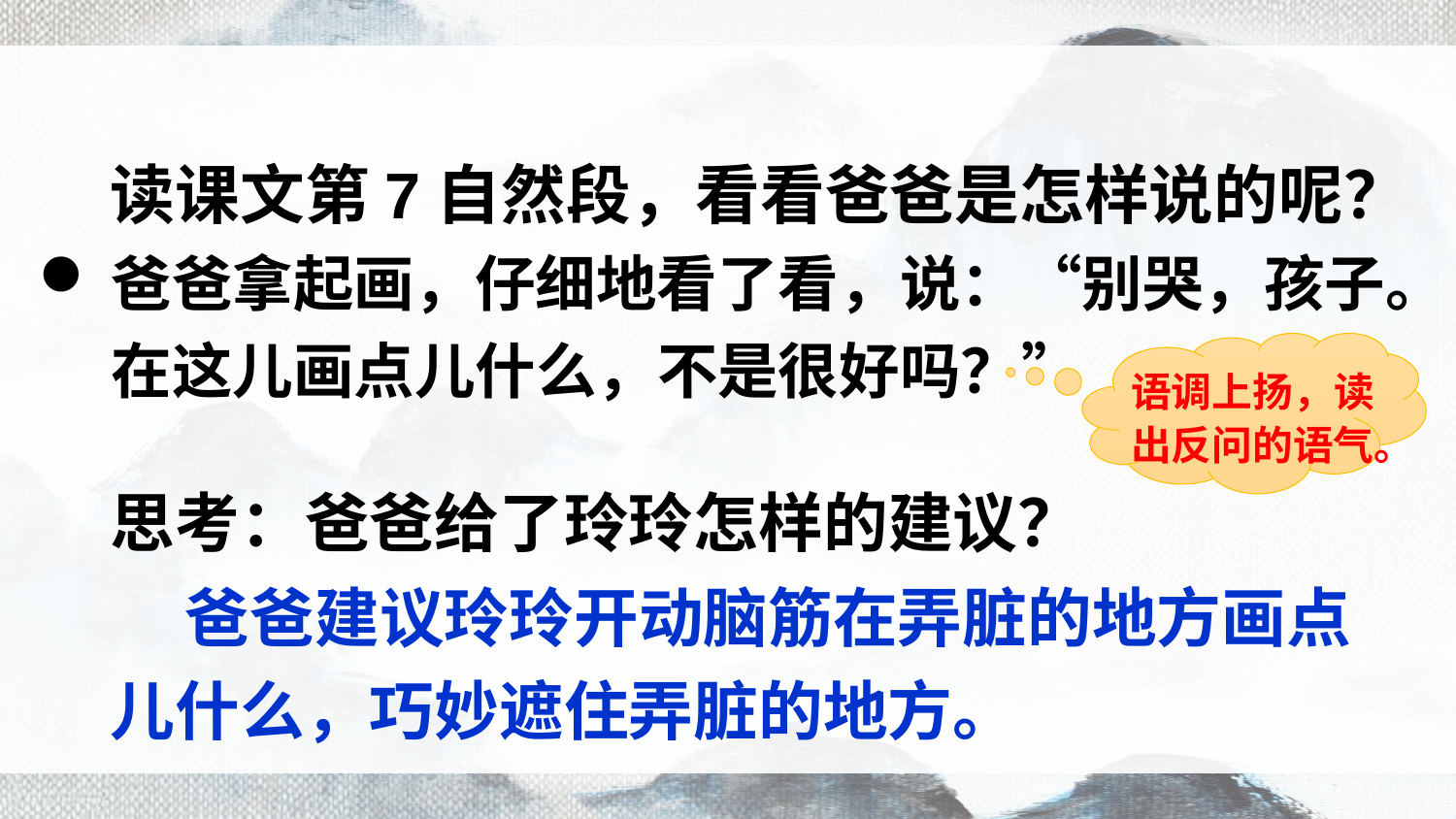

读课文第7自然段，看看爸爸是怎样说的呢？
爸爸拿起画，仔细地看了看，说：“别哭，孩子。在这儿画点儿什么，不是很好吗？”

语调上扬，读出反问的语气。
思考：爸爸给了玲玲怎样的建议？
    爸爸建议玲玲开动脑筋在弄脏的地方画点儿什么，巧妙遮住弄脏的地方。